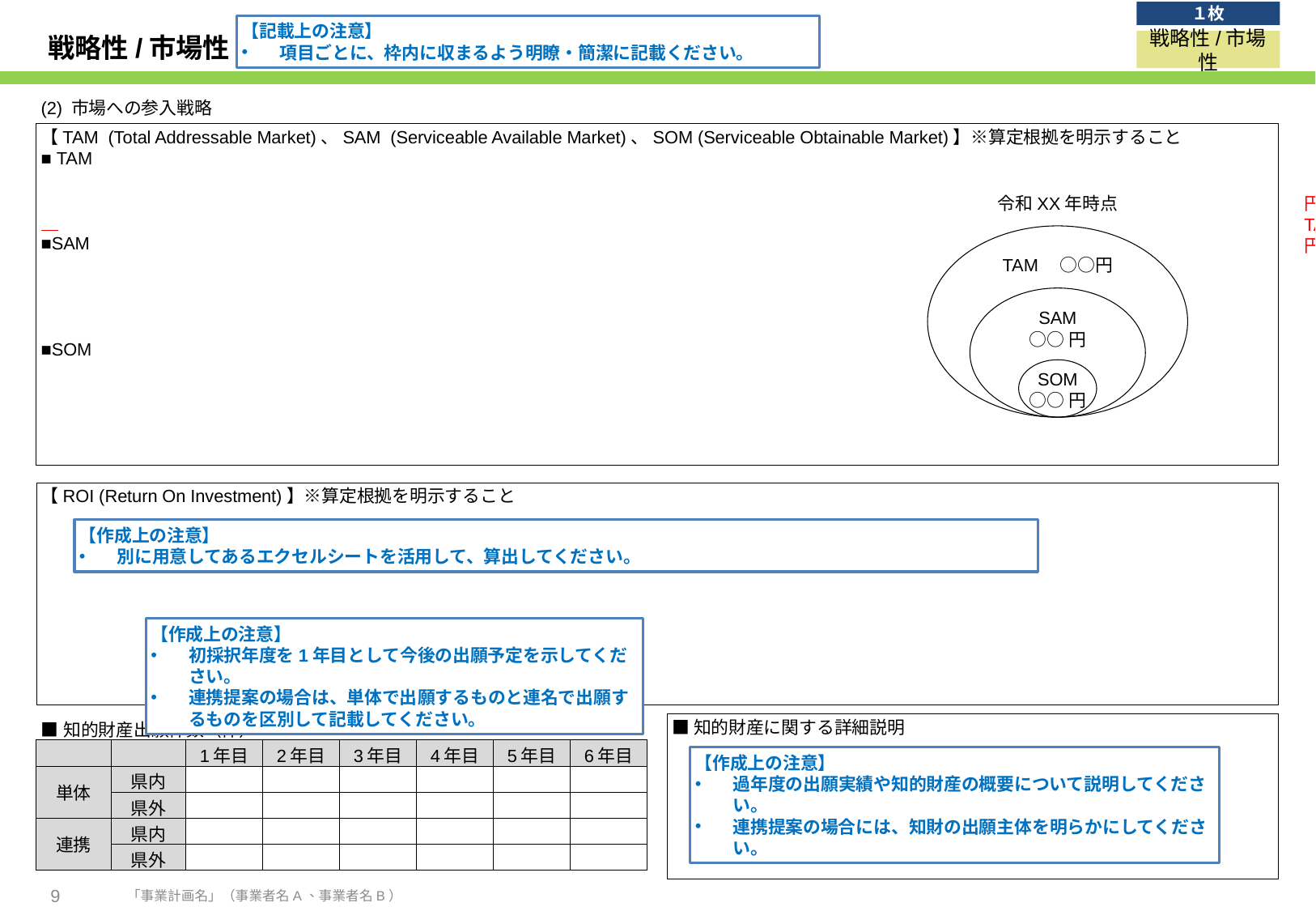

１枚
【記載上の注意】
項目ごとに、枠内に収まるよう明瞭・簡潔に記載ください。
# 戦略性/市場性
戦略性/市場性
(2) 市場への参入戦略
【TAM  (Total Addressable Market)、SAM  (Serviceable Available Market)、SOM (Serviceable Obtainable Market)】※算定根拠を明示すること
■ TAM

■SAM

■SOM
令和XX年時点
円直径の試算は、添付のエクセルファイルを使用ください。
TAM、SAM、SOMの市場規模を入力し、円の直径を
円オブジェクトに設定してください。
TAM　○○円

|  | 円の直径 （cm） | 円の半径 （cm） | 円の面積 （cm2） | 市場規模 （億円） |
| --- | --- | --- | --- | --- |
| TAM | 4.0 | 2.0 | 12.6 | 10,000 |
| SAM | 2.7 | 1.3 | 5.7 | 4,500 |
| SOM | 1.2 | 0.6 | 1.1 | 900 |
SAM
○○円
SOM
○○円

【ROI (Return On Investment)】※算定根拠を明示すること

【作成上の注意】
別に用意してあるエクセルシートを活用して、算出してください。
【作成上の注意】
初採択年度を1年目として今後の出願予定を示してください。
連携提案の場合は、単体で出願するものと連名で出願するものを区別して記載してください。
| ■知的財産出願件数（件） | ■知的財産出願件数（件） |  |  |  |  |  |  |
| --- | --- | --- | --- | --- | --- | --- | --- |
|  |  | 1年目 | 2年目 | 3年目 | 4年目 | 5年目 | 6年目 |
| 単体 | 県内 |  |  |  |  |  |  |
|  | 県外 |  |  |  |  |  |  |
| 連携 | 県内 |  |  |  |  |  |  |
|  | 県外 |  |  |  |  |  |  |
■知的財産に関する詳細説明

【作成上の注意】
過年度の出願実績や知的財産の概要について説明してください。
連携提案の場合には、知財の出願主体を明らかにしてください。
9
「事業計画名」（事業者名A、事業者名B）